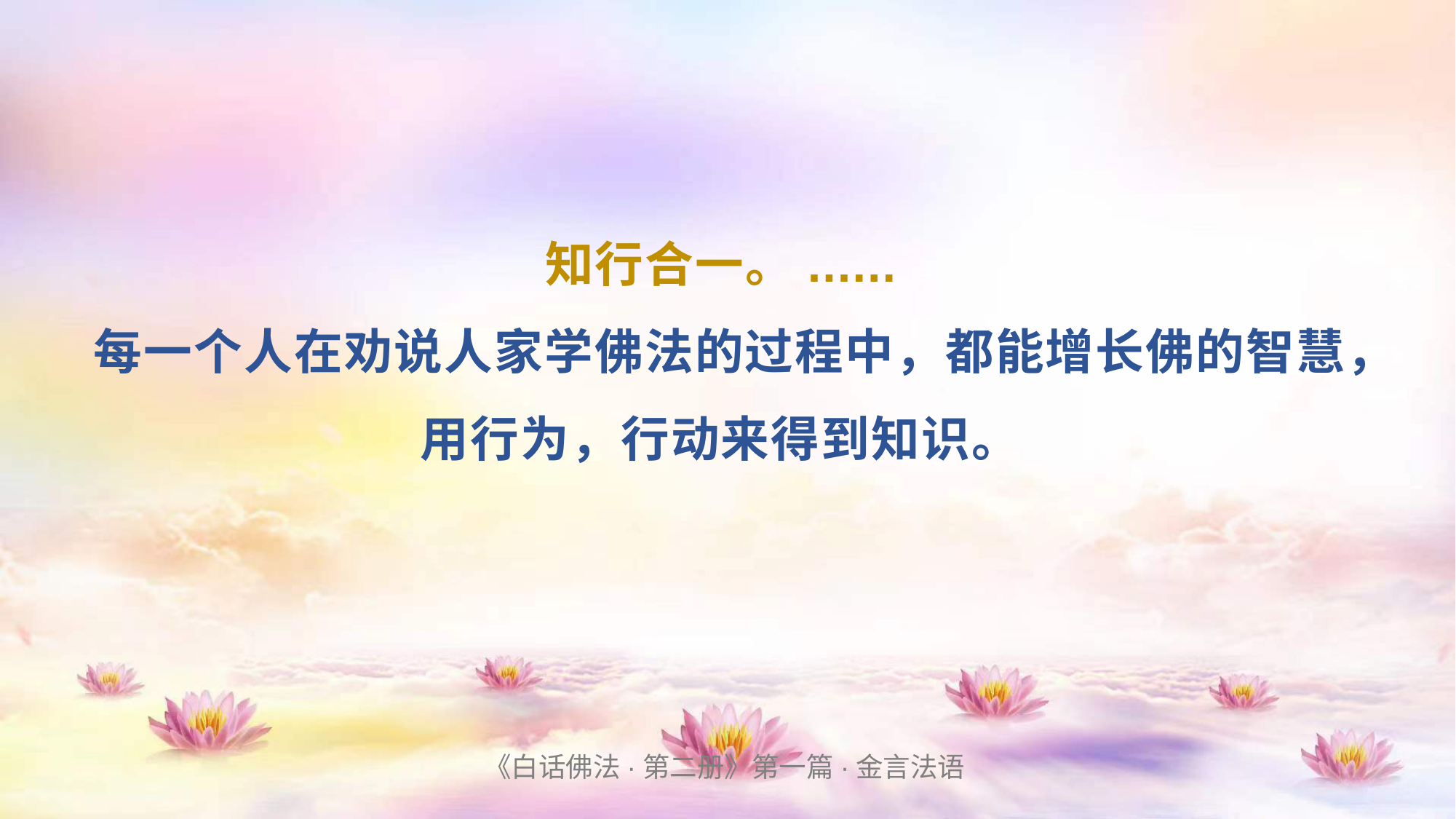

知行合一。......
每一个人在劝说人家学佛法的过程中，都能增长佛的智慧，用行为，行动来得到知识。
《白话佛法·第二册》第一篇·金言法语